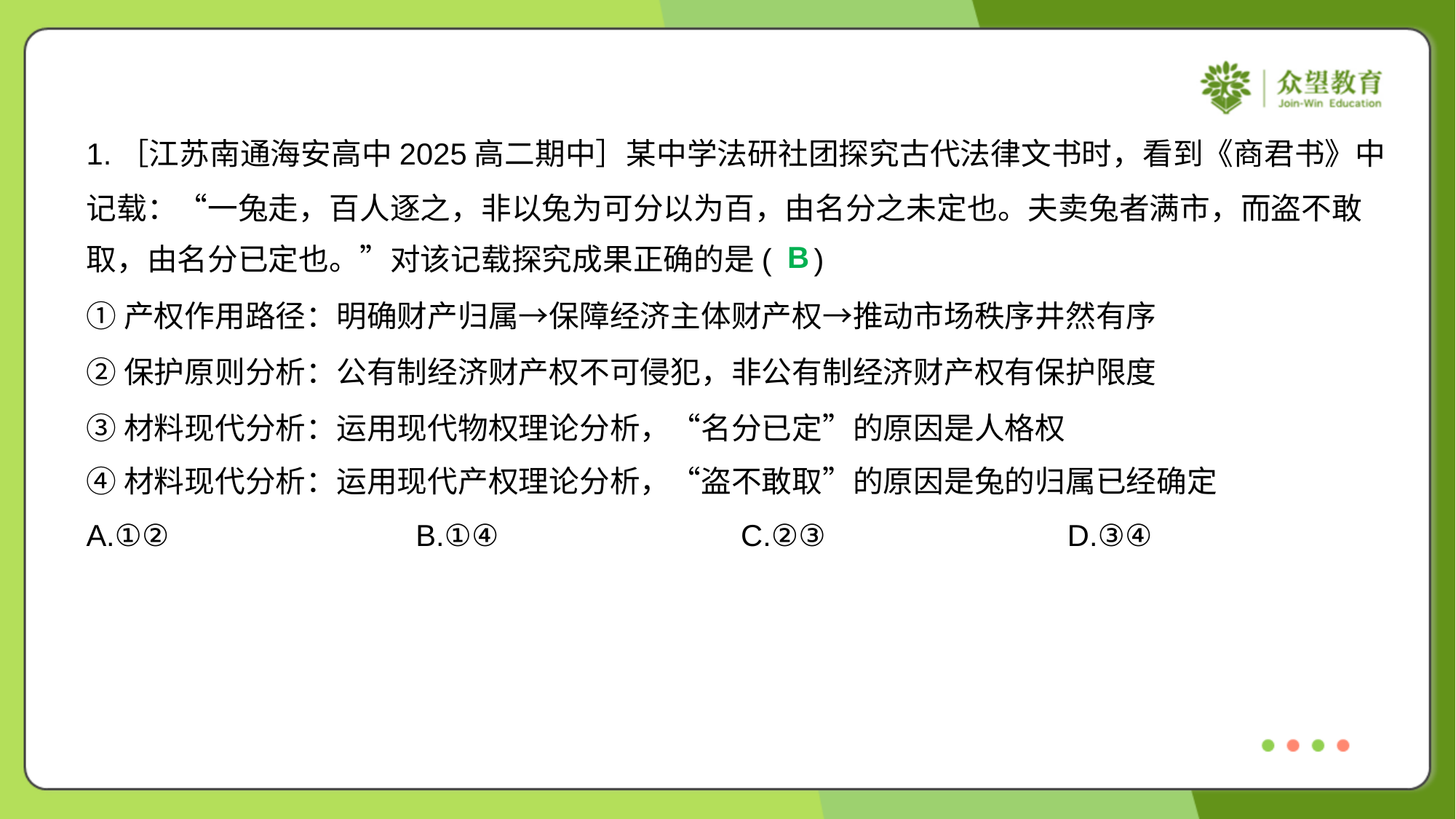

1.［江苏南通海安高中2025高二期中］某中学法研社团探究古代法律文书时，看到《商君书》中
记载：“一兔走，百人逐之，非以兔为可分以为百，由名分之未定也。夫卖兔者满市，而盗不敢
取，由名分已定也。”对该记载探究成果正确的是(     )
B
①产权作用路径：明确财产归属→保障经济主体财产权→推动市场秩序井然有序
②保护原则分析：公有制经济财产权不可侵犯，非公有制经济财产权有保护限度
③材料现代分析：运用现代物权理论分析，“名分已定”的原因是人格权
④材料现代分析：运用现代产权理论分析，“盗不敢取”的原因是兔的归属已经确定
A.①②	B.①④	C.②③	D.③④